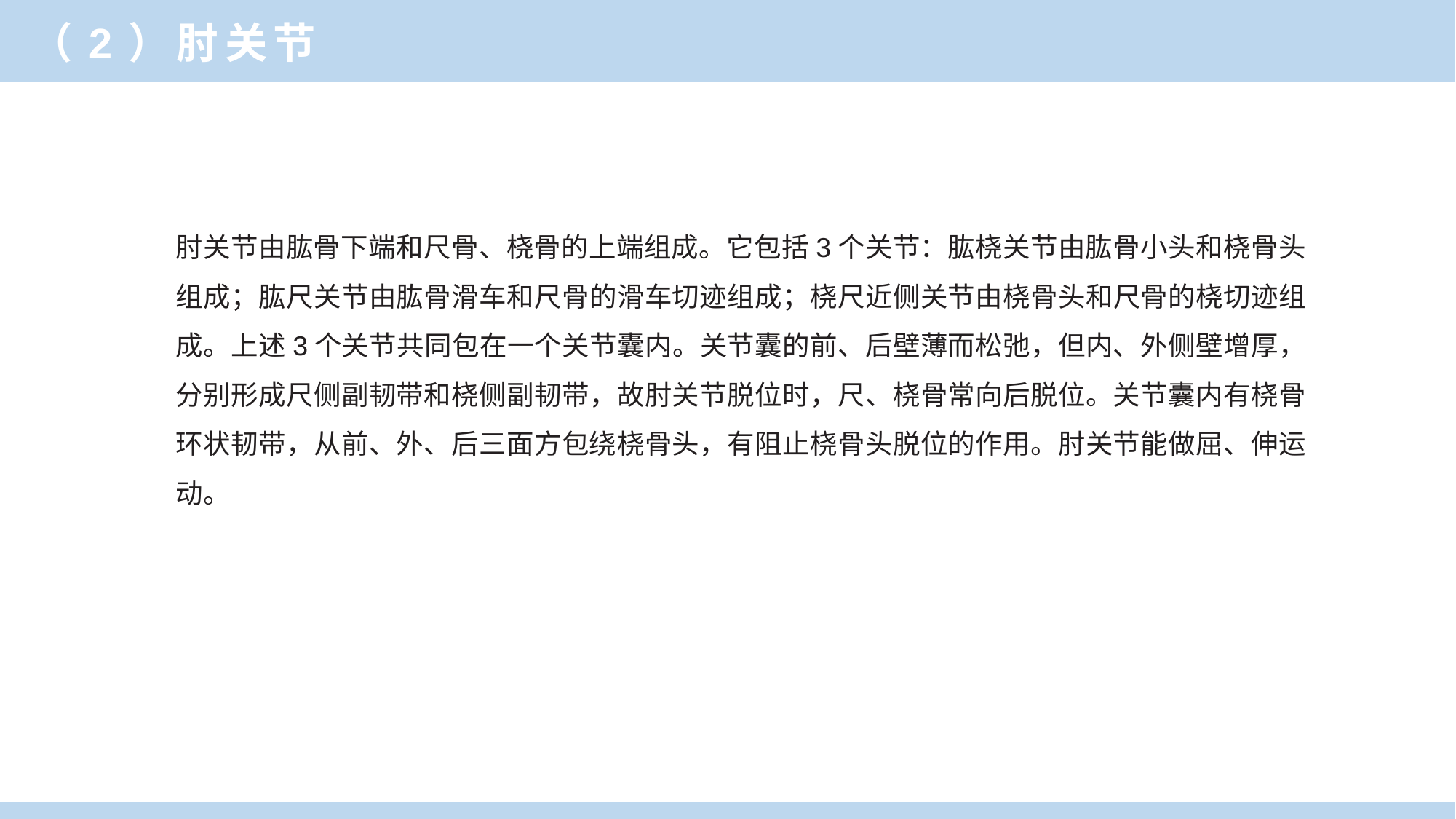

（2）肘关节

肘关节由肱骨下端和尺骨、桡骨的上端组成。它包括3个关节：肱桡关节由肱骨小头和桡骨头组成；肱尺关节由肱骨滑车和尺骨的滑车切迹组成；桡尺近侧关节由桡骨头和尺骨的桡切迹组成。上述3个关节共同包在一个关节囊内。关节囊的前、后壁薄而松弛，但内、外侧壁增厚，分别形成尺侧副韧带和桡侧副韧带，故肘关节脱位时，尺、桡骨常向后脱位。关节囊内有桡骨环状韧带，从前、外、后三面方包绕桡骨头，有阻止桡骨头脱位的作用。肘关节能做屈、伸运动。